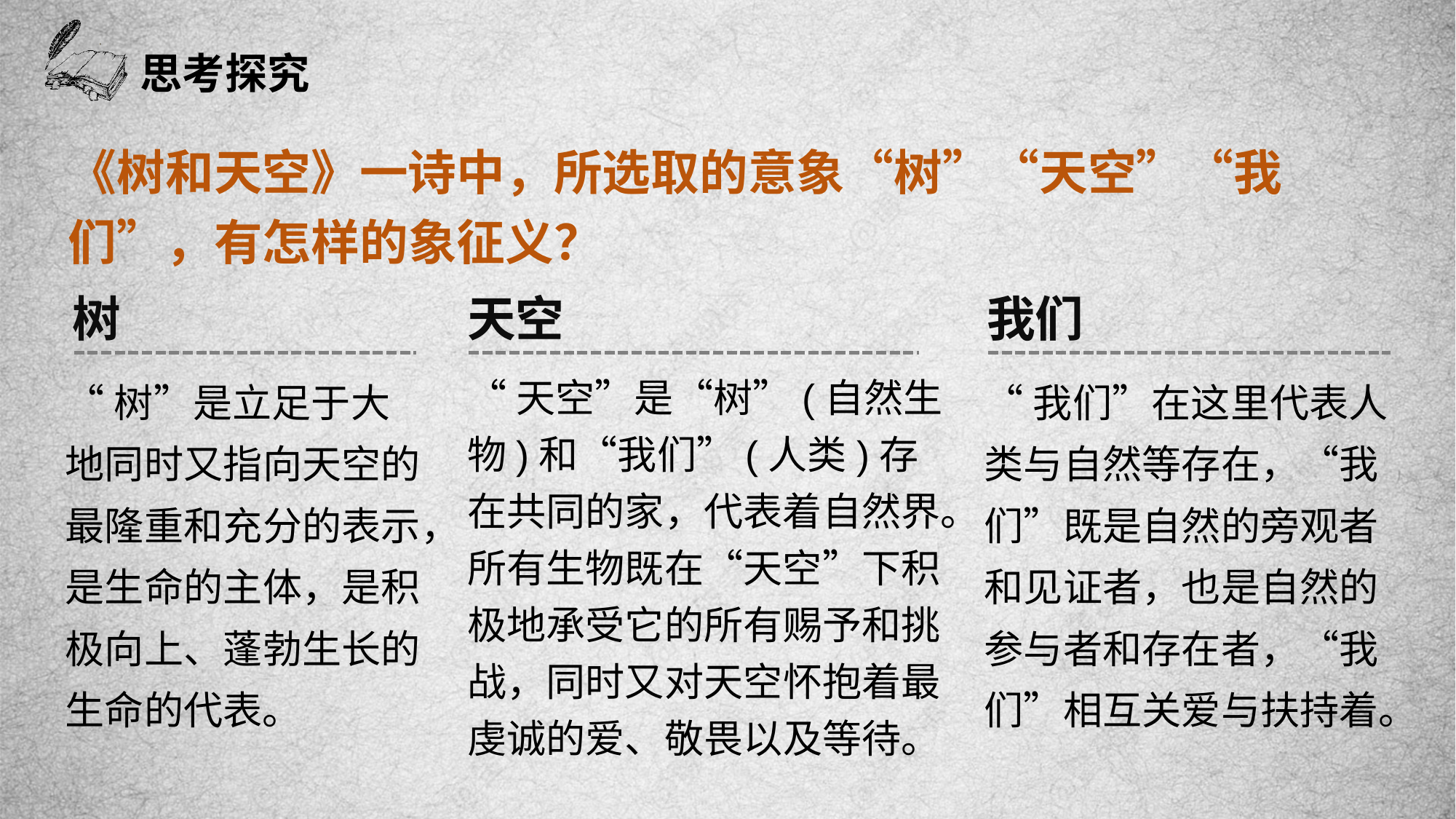

思考探究
《树和天空》一诗中，所选取的意象“树”“天空”“我们”，有怎样的象征义？
树
天空
我们
“树”是立足于大地同时又指向天空的最隆重和充分的表示，是生命的主体，是积极向上、蓬勃生长的生命的代表。
“天空”是“树”(自然生物)和“我们”(人类)存在共同的家，代表着自然界。所有生物既在“天空”下积极地承受它的所有赐予和挑战，同时又对天空怀抱着最虔诚的爱、敬畏以及等待。
“我们”在这里代表人类与自然等存在，“我们”既是自然的旁观者和见证者，也是自然的参与者和存在者，“我们”相互关爱与扶持着。